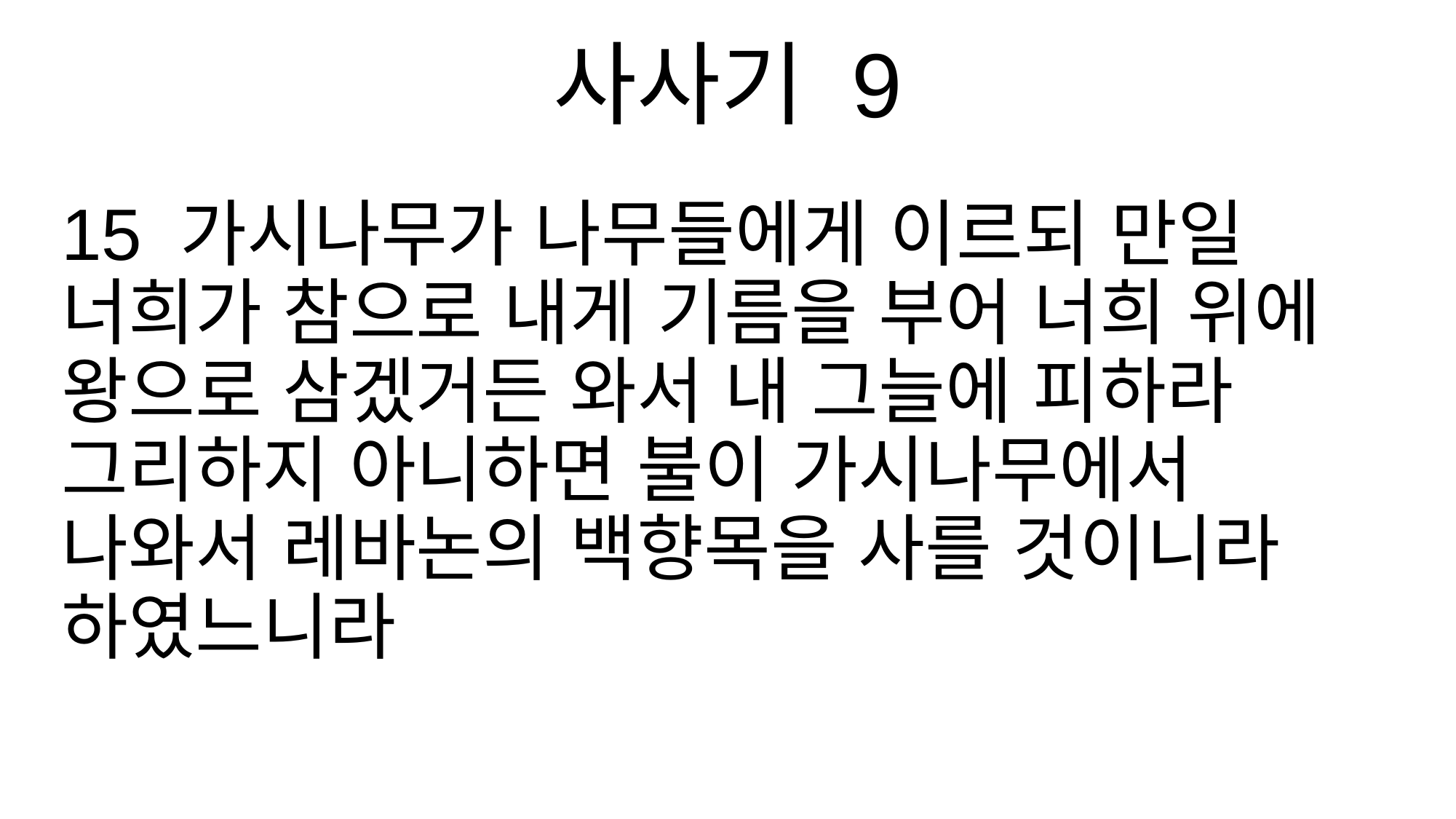

사사기 9
15 가시나무가 나무들에게 이르되 만일 너희가 참으로 내게 기름을 부어 너희 위에 왕으로 삼겠거든 와서 내 그늘에 피하라 그리하지 아니하면 불이 가시나무에서 나와서 레바논의 백향목을 사를 것이니라 하였느니라